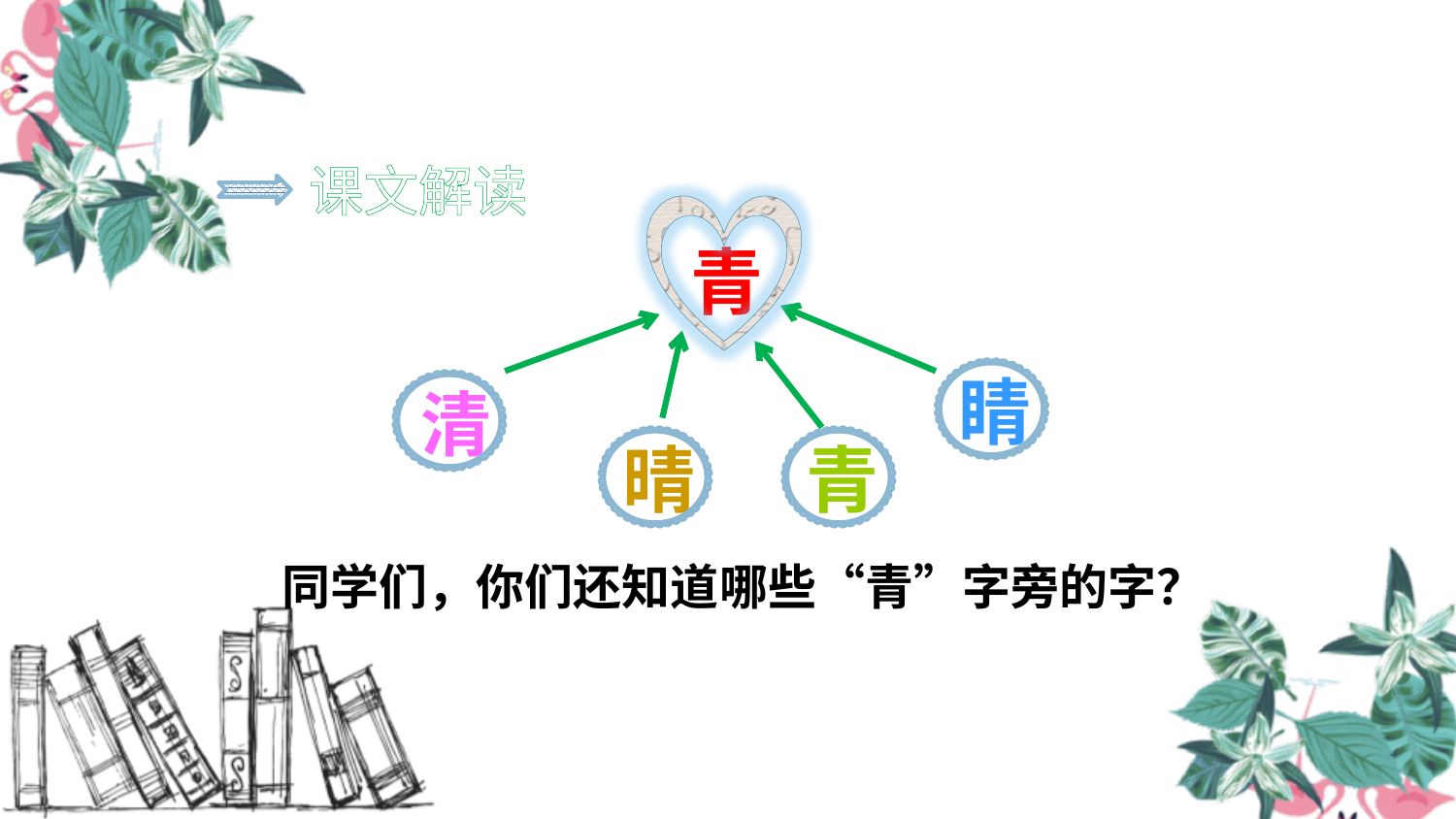

课文解读

青

睛

清

晴

青
同学们，你们还知道哪些“青”字旁的字？